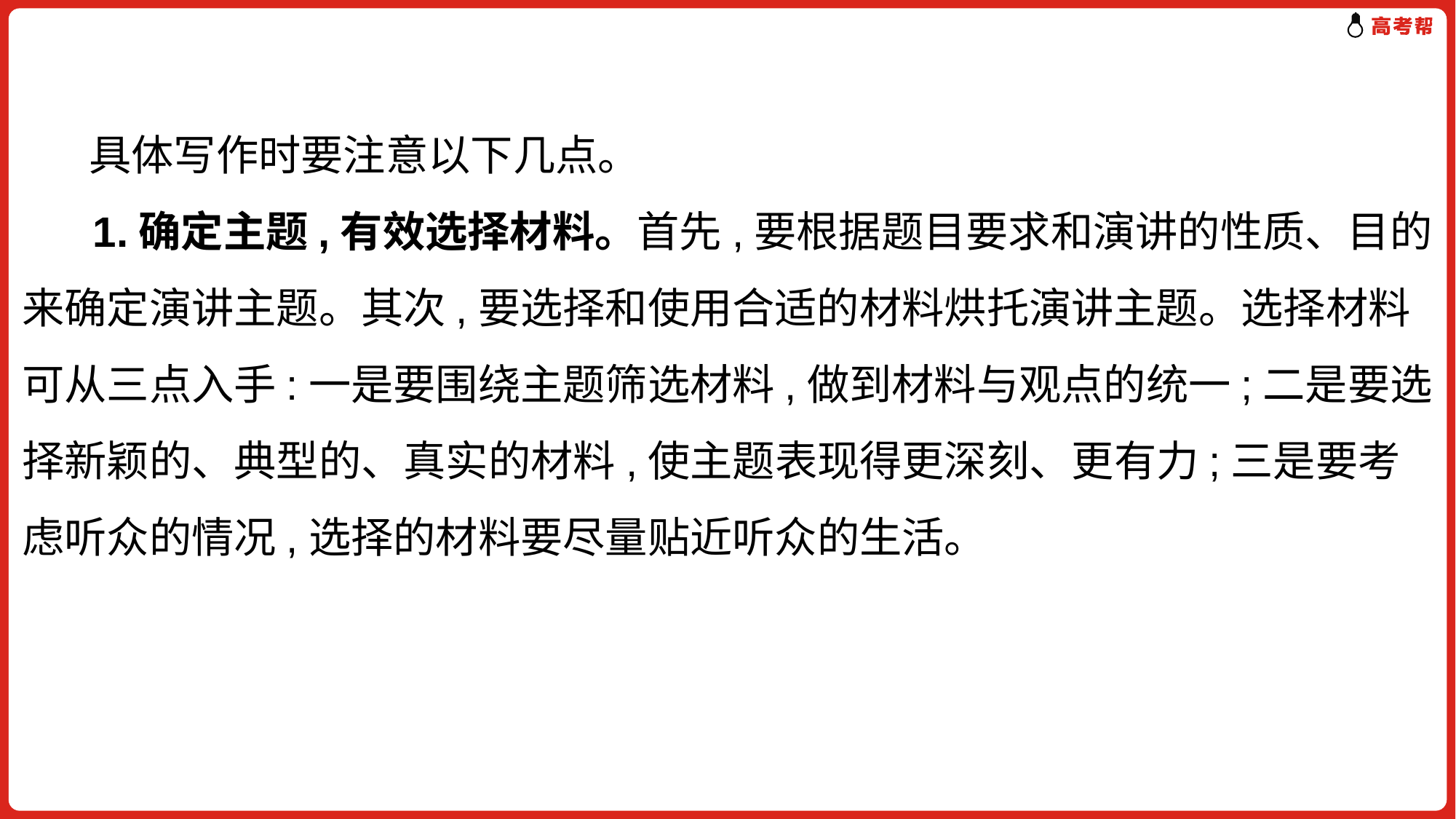

具体写作时要注意以下几点。
      1.确定主题,有效选择材料。首先,要根据题目要求和演讲的性质、目的来确定演讲主题。其次,要选择和使用合适的材料烘托演讲主题。选择材料可从三点入手:一是要围绕主题筛选材料,做到材料与观点的统一;二是要选择新颖的、典型的、真实的材料,使主题表现得更深刻、更有力;三是要考虑听众的情况,选择的材料要尽量贴近听众的生活。